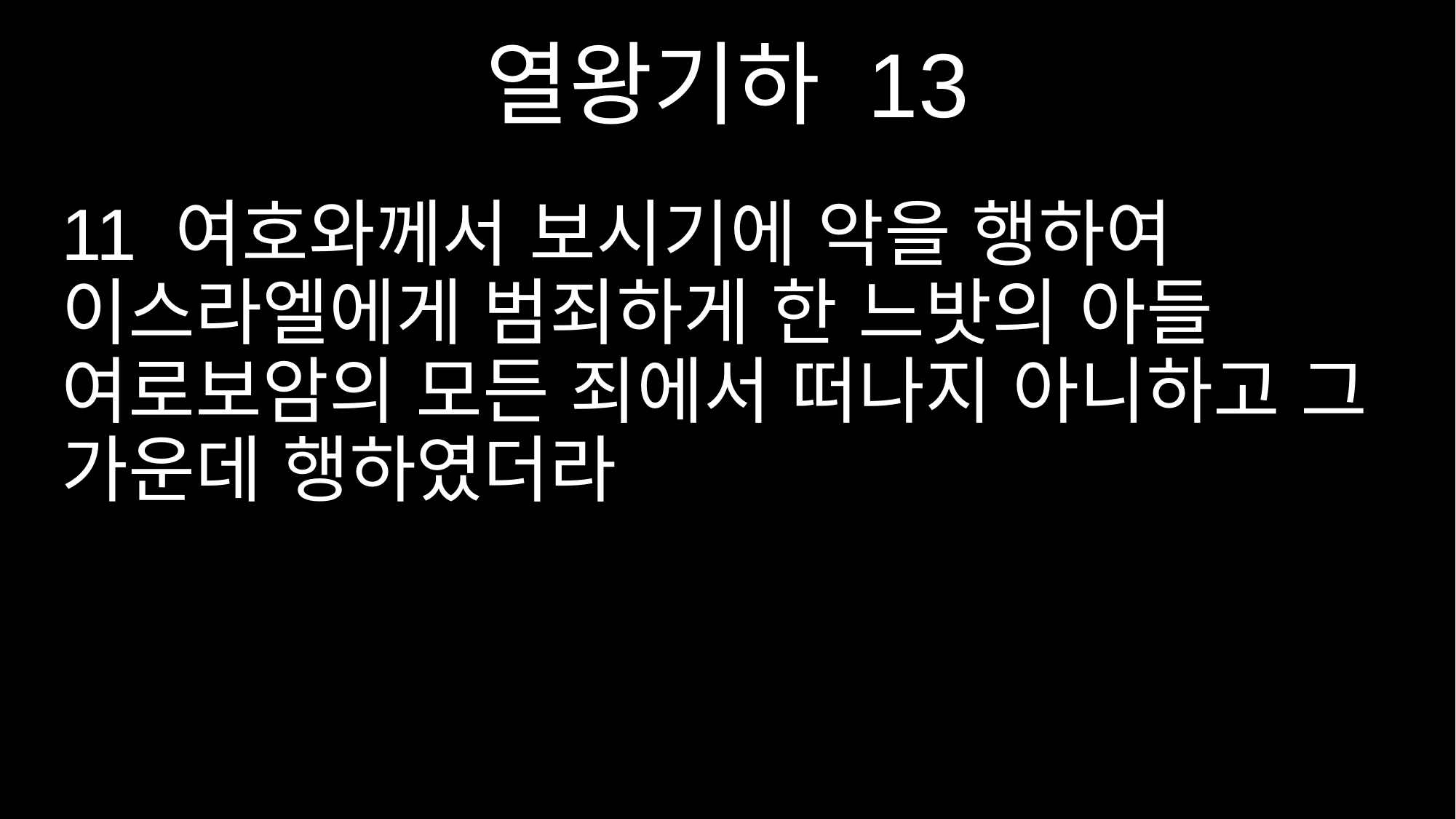

열왕기하 13
11 여호와께서 보시기에 악을 행하여 이스라엘에게 범죄하게 한 느밧의 아들 여로보암의 모든 죄에서 떠나지 아니하고 그 가운데 행하였더라